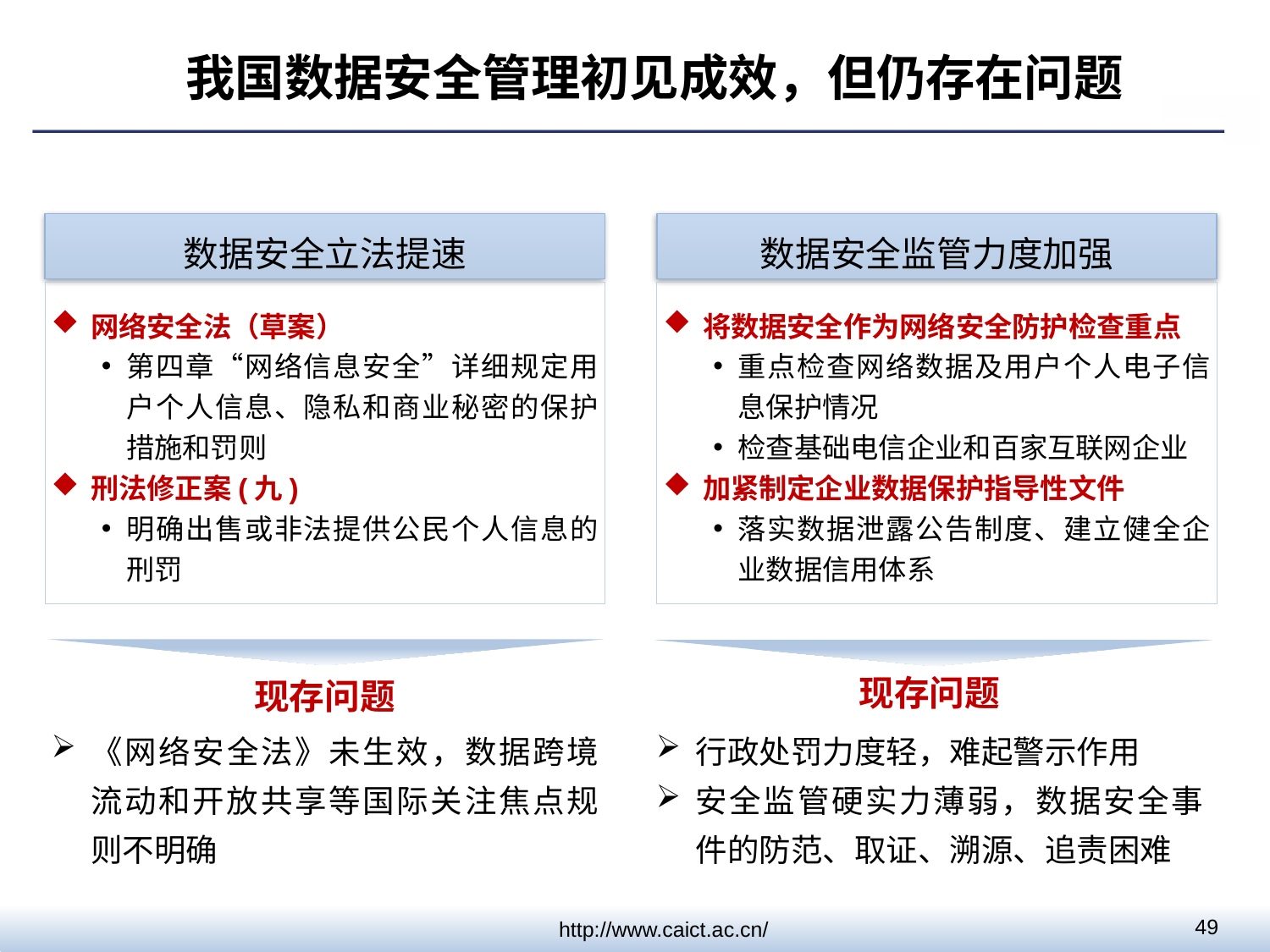

我国数据安全管理初见成效，但仍存在问题

数据安全立法提速

数据安全监管力度加强

网络安全法（草案）
第四章“网络信息安全”详细规定用户个人信息、隐私和商业秘密的保护措施和罚则
刑法修正案(九)
明确出售或非法提供公民个人信息的刑罚
将数据安全作为网络安全防护检查重点
重点检查网络数据及用户个人电子信息保护情况
检查基础电信企业和百家互联网企业
加紧制定企业数据保护指导性文件
落实数据泄露公告制度、建立健全企业数据信用体系

现存问题
现存问题
行政处罚力度轻，难起警示作用
安全监管硬实力薄弱，数据安全事件的防范、取证、溯源、追责困难
《网络安全法》未生效，数据跨境流动和开放共享等国际关注焦点规则不明确